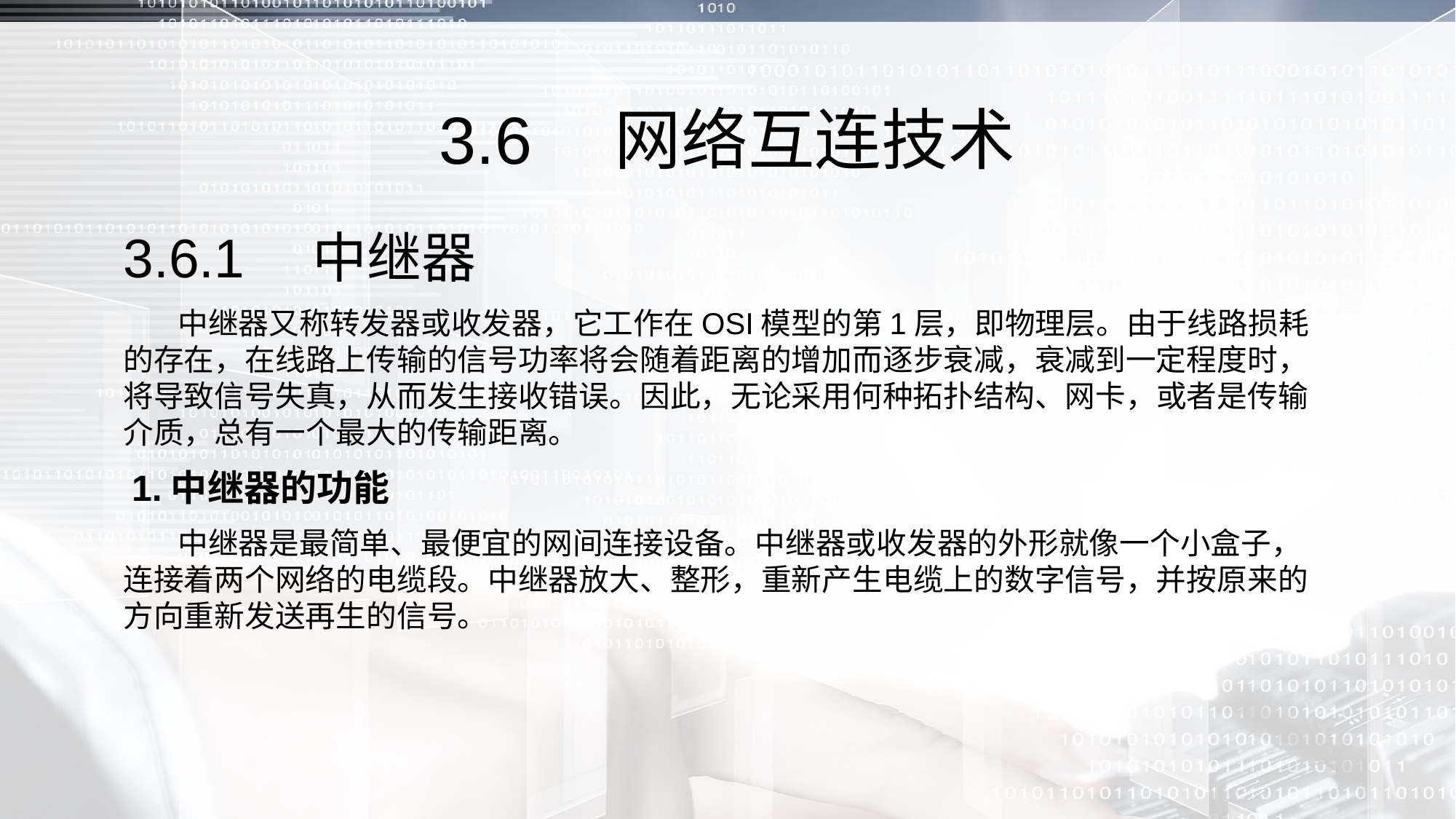

# 3.6　网络互连技术
3.6.1　中继器
       中继器又称转发器或收发器，它工作在OSI模型的第1层，即物理层。由于线路损耗的存在，在线路上传输的信号功率将会随着距离的增加而逐步衰减，衰减到一定程度时，将导致信号失真，从而发生接收错误。因此，无论采用何种拓扑结构、网卡，或者是传输介质，总有一个最大的传输距离。
 1.中继器的功能
       中继器是最简单、最便宜的网间连接设备。中继器或收发器的外形就像一个小盒子，连接着两个网络的电缆段。中继器放大、整形，重新产生电缆上的数字信号，并按原来的方向重新发送再生的信号。